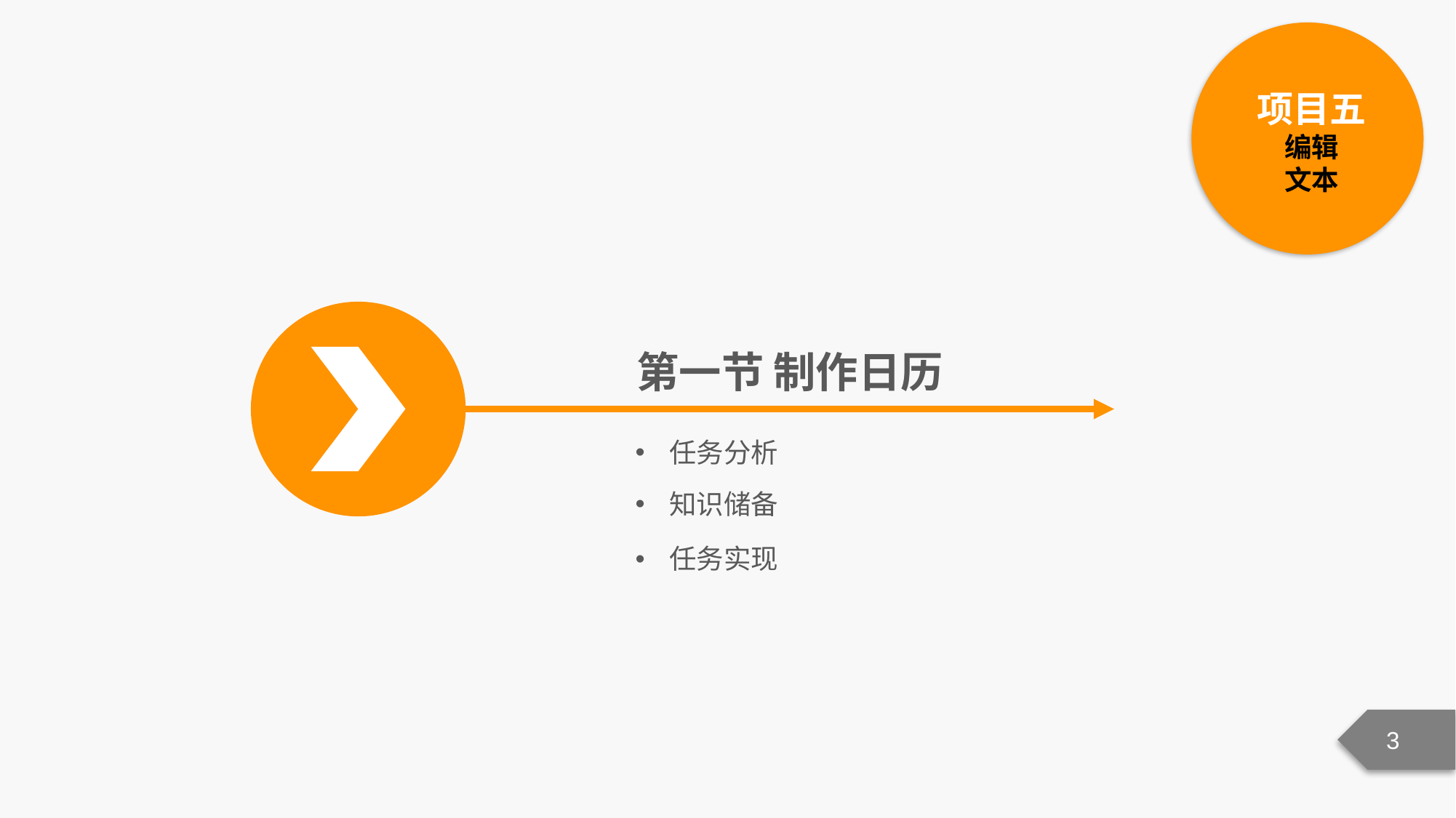

项目五
编辑
文本

第一节 制作日历

任务分析
知识储备
任务实现